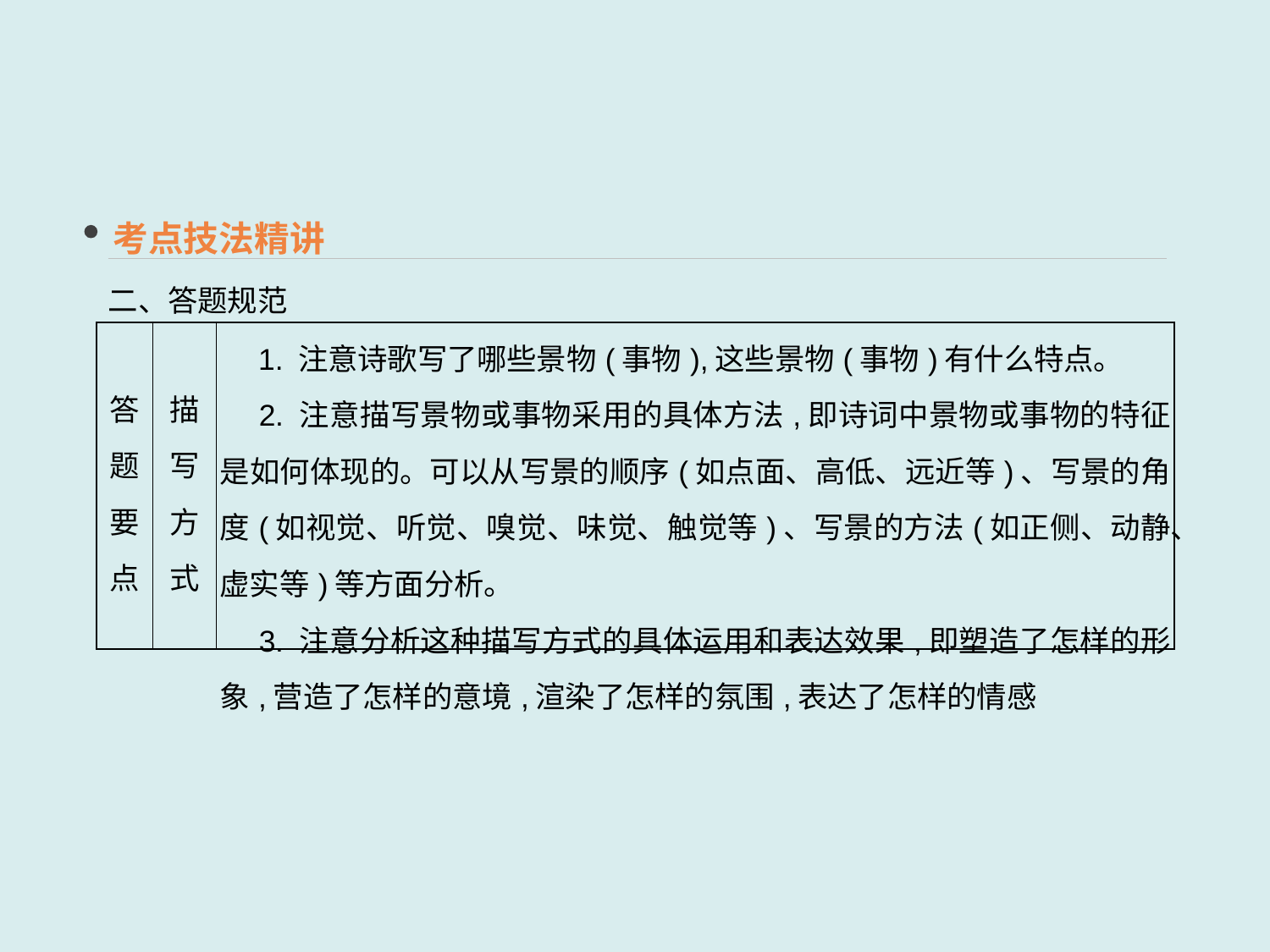

考点技法精讲

二、答题规范

| 答题 要点 | 描 写 方 式 | 1. 注意诗歌写了哪些景物(事物),这些景物(事物)有什么特点。 　2. 注意描写景物或事物采用的具体方法,即诗词中景物或事物的特征是如何体现的。可以从写景的顺序(如点面、高低、远近等)、写景的角度(如视觉、听觉、嗅觉、味觉、触觉等)、写景的方法(如正侧、动静、虚实等)等方面分析。 　3. 注意分析这种描写方式的具体运用和表达效果,即塑造了怎样的形象,营造了怎样的意境,渲染了怎样的氛围,表达了怎样的情感 |
| --- | --- | --- |